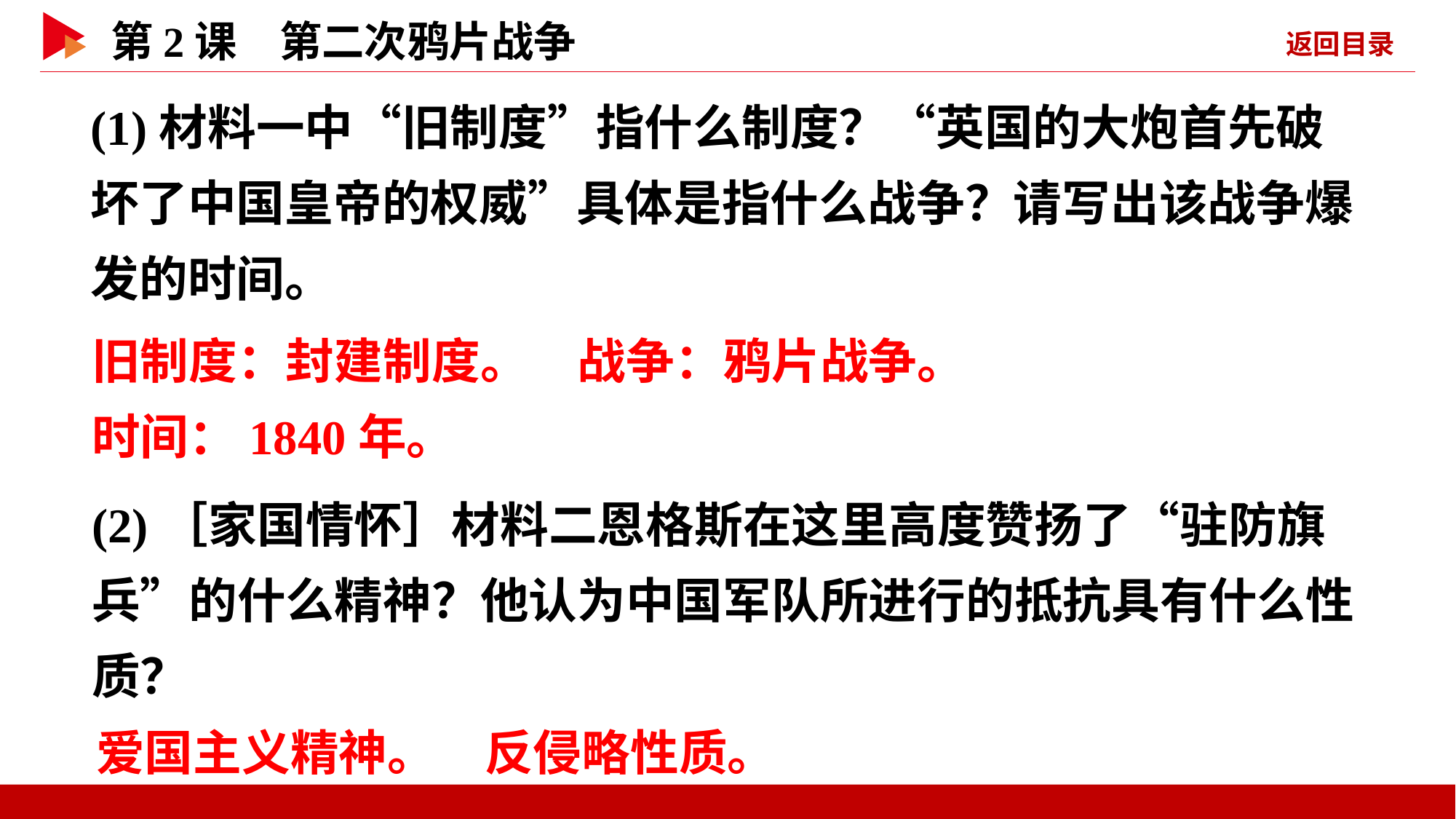

(1)材料一中“旧制度”指什么制度？“英国的大炮首先破坏了中国皇帝的权威”具体是指什么战争？请写出该战争爆发的时间。
旧制度：封建制度。　战争：鸦片战争。
时间：1840年。
(2)［家国情怀］材料二恩格斯在这里高度赞扬了“驻防旗兵”的什么精神？他认为中国军队所进行的抵抗具有什么性质？
爱国主义精神。　反侵略性质。